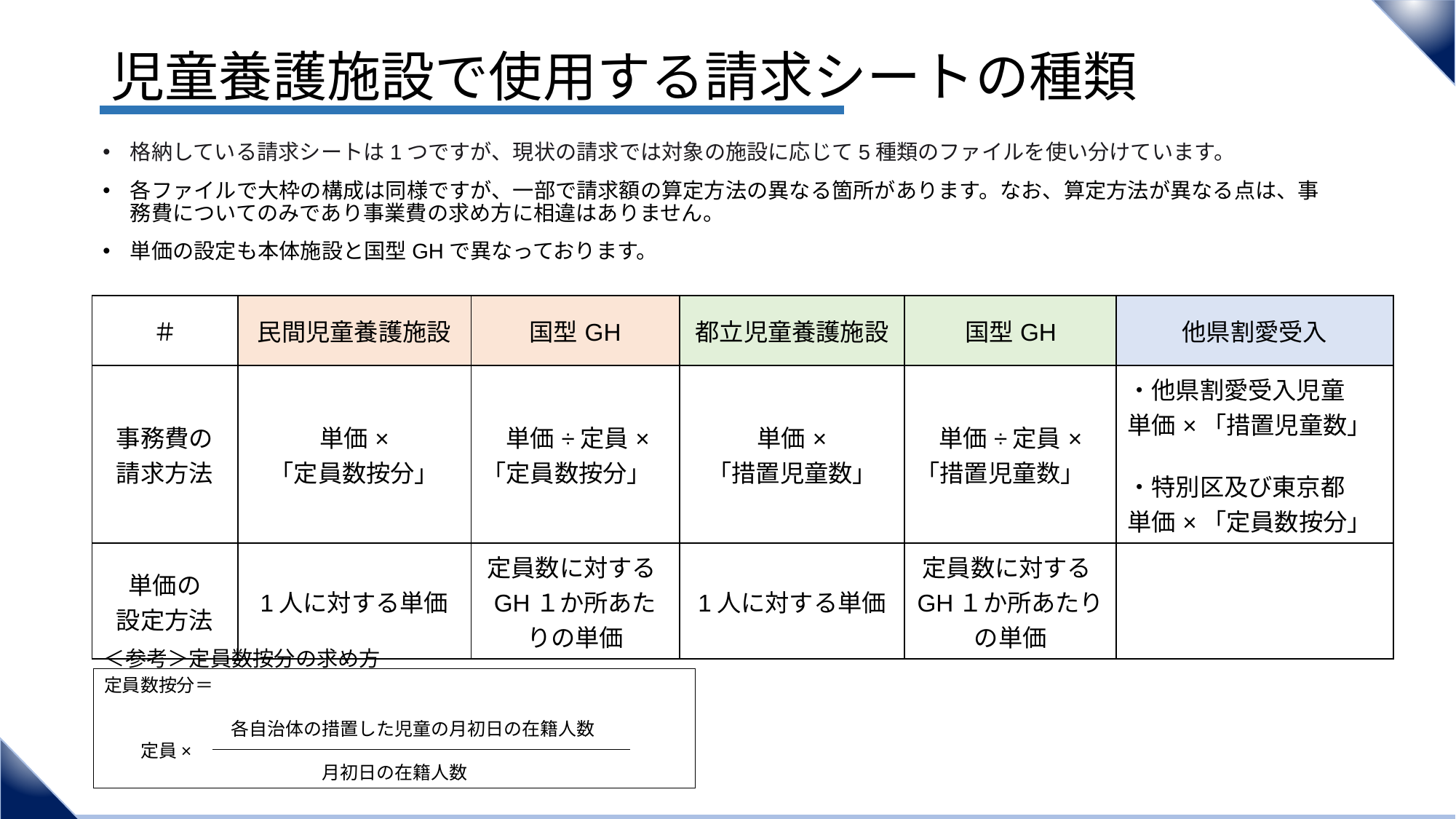

# 児童養護施設で使用する請求シートの種類
格納している請求シートは1つですが、現状の請求では対象の施設に応じて5種類のファイルを使い分けています。
各ファイルで大枠の構成は同様ですが、一部で請求額の算定方法の異なる箇所があります。なお、算定方法が異なる点は、事務費についてのみであり事業費の求め方に相違はありません。
単価の設定も本体施設と国型GHで異なっております。
| ＃ | 民間児童養護施設 | 国型GH | 都立児童養護施設 | 国型GH | 他県割愛受入 |
| --- | --- | --- | --- | --- | --- |
| 事務費の 請求方法 | 単価× 「定員数按分」 | 単価÷定員× 「定員数按分」 | 単価× 「措置児童数」 | 単価÷定員× 「措置児童数」 | ・他県割愛受入児童 単価×「措置児童数」 ・特別区及び東京都 単価×「定員数按分」 |
| 単価の 設定方法 | 1人に対する単価 | 定員数に対するGH１か所あたりの単価 | 1人に対する単価 | 定員数に対するGH１か所あたりの単価 |  |
＜参考＞定員数按分の求め方
定員数按分＝

　　　　　　　各自治体の措置した児童の月初日の在籍人数
　　定員×
　　　　　　　　　　　　月初日の在籍人数